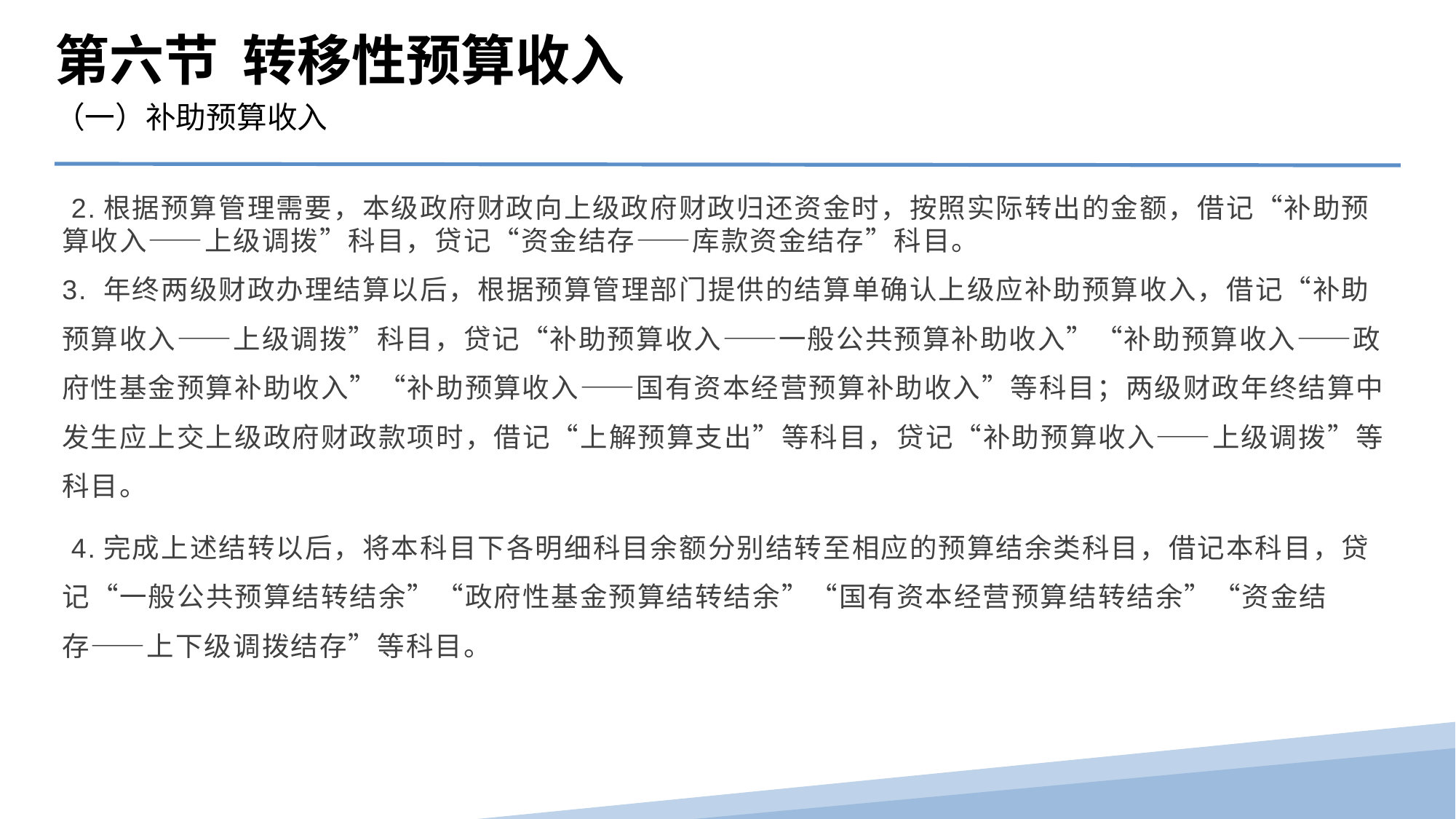

第六节  转移性预算收入
（一）补助预算收入
 2.根据预算管理需要，本级政府财政向上级政府财政归还资金时，按照实际转出的金额，借记“补助预算收入――上级调拨”科目，贷记“资金结存――库款资金结存”科目。
3. 年终两级财政办理结算以后，根据预算管理部门提供的结算单确认上级应补助预算收入，借记“补助预算收入――上级调拨”科目，贷记“补助预算收入――一般公共预算补助收入”“补助预算收入――政府性基金预算补助收入”“补助预算收入——国有资本经营预算补助收入”等科目；两级财政年终结算中发生应上交上级政府财政款项时，借记“上解预算支出”等科目，贷记“补助预算收入――上级调拨”等科目。
 4.完成上述结转以后，将本科目下各明细科目余额分别结转至相应的预算结余类科目，借记本科目，贷记“一般公共预算结转结余”“政府性基金预算结转结余”“国有资本经营预算结转结余”“资金结存――上下级调拨结存”等科目。